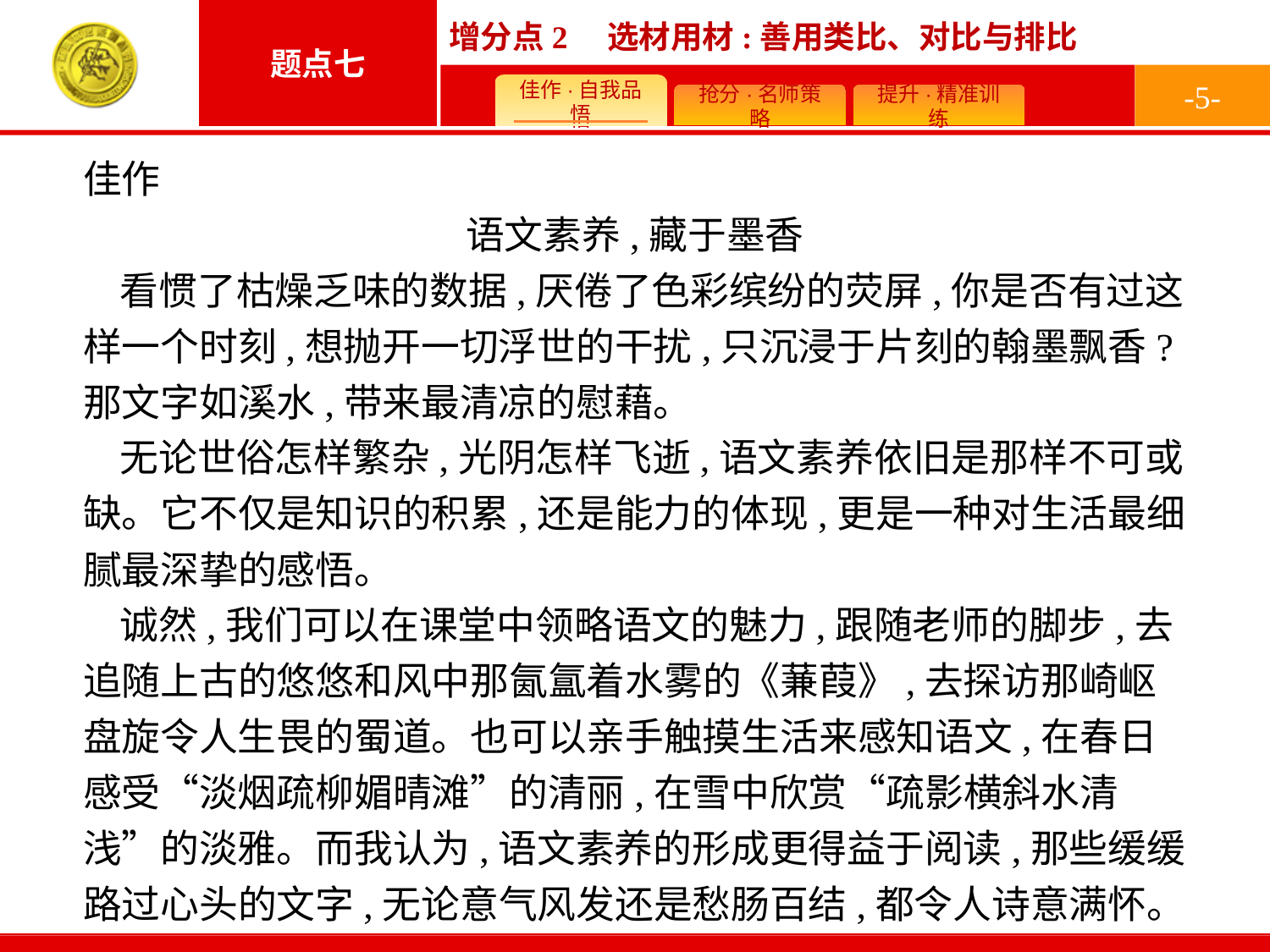

-5-
佳作
语文素养,藏于墨香
看惯了枯燥乏味的数据,厌倦了色彩缤纷的荧屏,你是否有过这样一个时刻,想抛开一切浮世的干扰,只沉浸于片刻的翰墨飘香?那文字如溪水,带来最清凉的慰藉。
无论世俗怎样繁杂,光阴怎样飞逝,语文素养依旧是那样不可或缺。它不仅是知识的积累,还是能力的体现,更是一种对生活最细腻最深挚的感悟。
诚然,我们可以在课堂中领略语文的魅力,跟随老师的脚步,去追随上古的悠悠和风中那氤氲着水雾的《蒹葭》,去探访那崎岖盘旋令人生畏的蜀道。也可以亲手触摸生活来感知语文,在春日感受“淡烟疏柳媚晴滩”的清丽,在雪中欣赏“疏影横斜水清浅”的淡雅。而我认为,语文素养的形成更得益于阅读,那些缓缓路过心头的文字,无论意气风发还是愁肠百结,都令人诗意满怀。